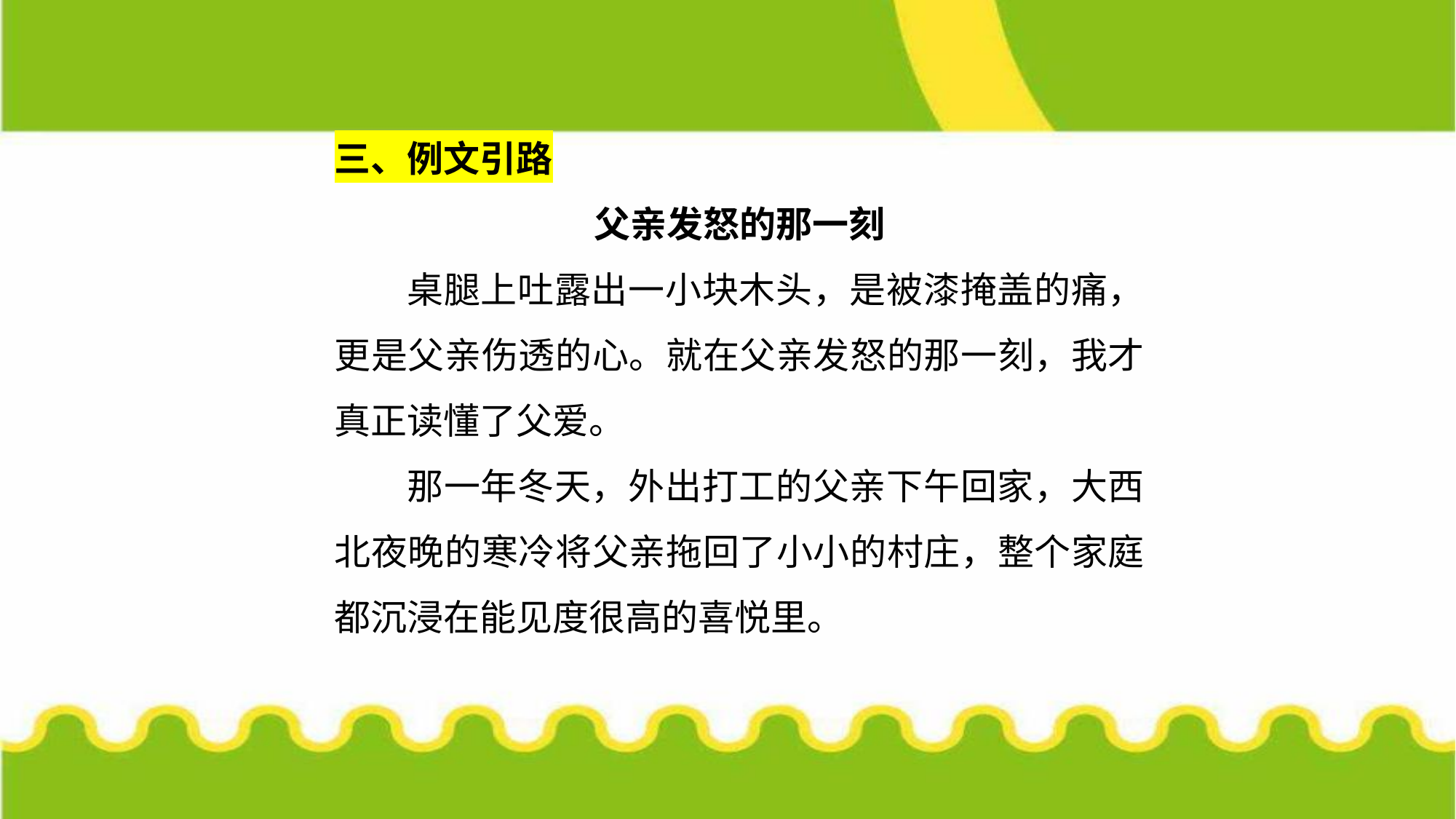

三、例文引路
父亲发怒的那一刻
桌腿上吐露出一小块木头，是被漆掩盖的痛，更是父亲伤透的心。就在父亲发怒的那一刻，我才真正读懂了父爱。
那一年冬天，外出打工的父亲下午回家，大西北夜晚的寒冷将父亲拖回了小小的村庄，整个家庭都沉浸在能见度很高的喜悦里。